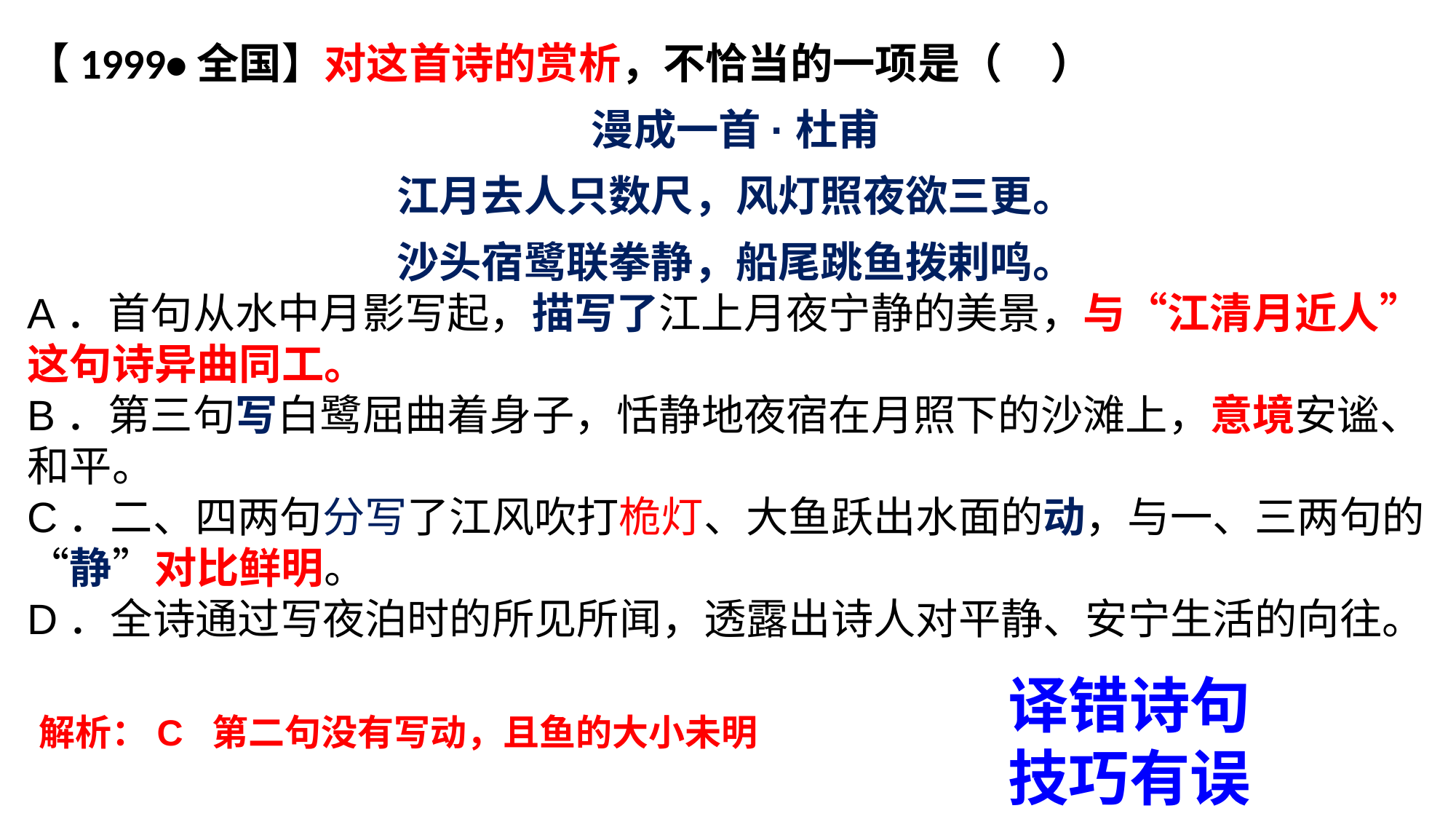

【1999•全国】对这首诗的赏析，不恰当的一项是（     ）
漫成一首·杜甫
江月去人只数尺，风灯照夜欲三更。
沙头宿鹭联拳静，船尾跳鱼拨剌鸣。
A．首句从水中月影写起，描写了江上月夜宁静的美景，与“江清月近人”这句诗异曲同工。
B．第三句写白鹭屈曲着身子，恬静地夜宿在月照下的沙滩上，意境安谧、和平。
C．二、四两句分写了江风吹打桅灯、大鱼跃出水面的动，与一、三两句的“静”对比鲜明。
D．全诗通过写夜泊时的所见所闻，透露出诗人对平静、安宁生活的向往。
译错诗句
技巧有误
解析：C  第二句没有写动，且鱼的大小未明